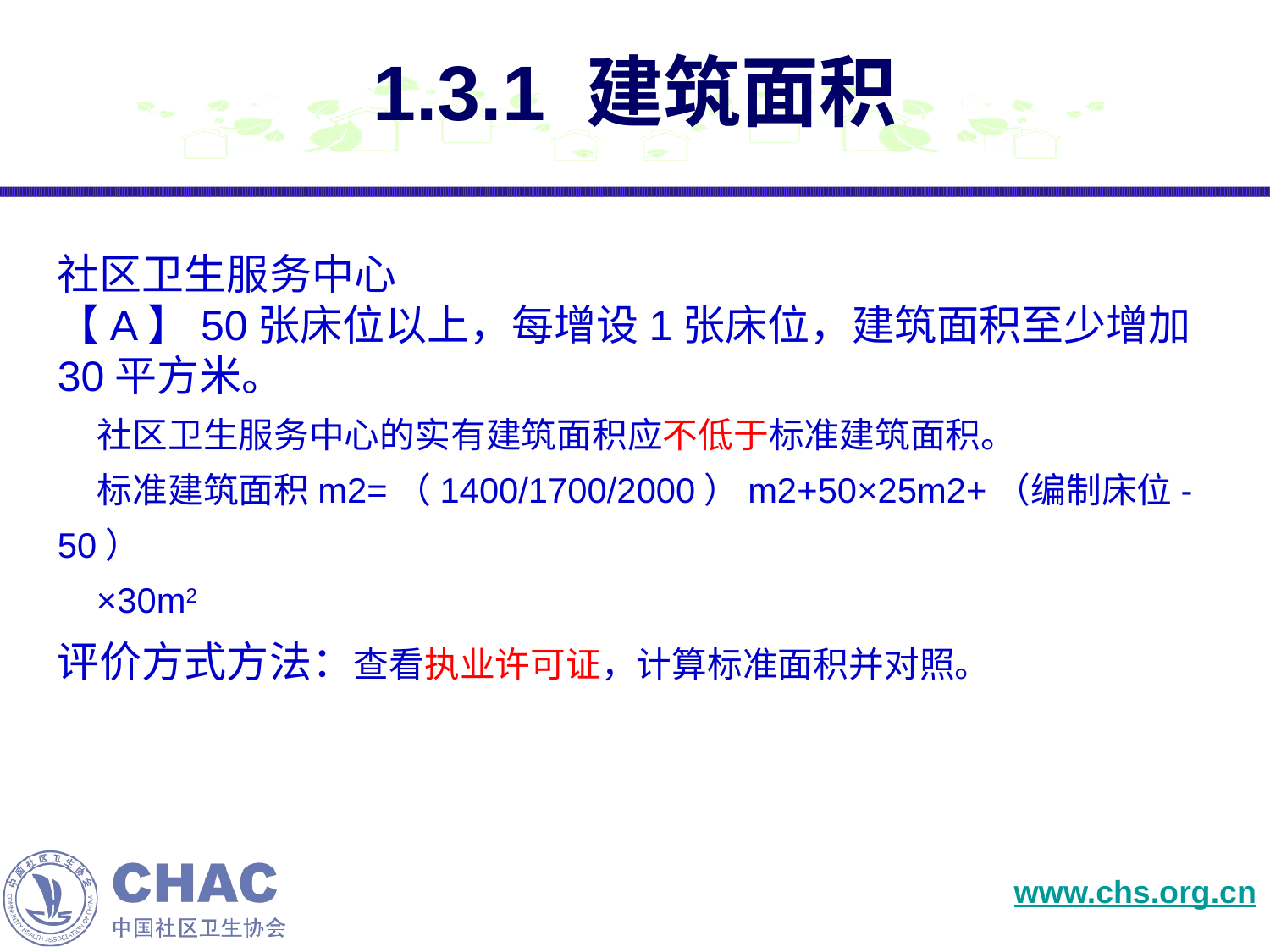

1.3.1 建筑面积
社区卫生服务中心
【A】50张床位以上，每增设1张床位，建筑面积至少增加30平方米。
    社区卫生服务中心的实有建筑面积应不低于标准建筑面积。
    标准建筑面积m2=（1400/1700/2000）m2+50×25m2+（编制床位-50）
    ×30m2
评价方式方法：查看执业许可证，计算标准面积并对照。